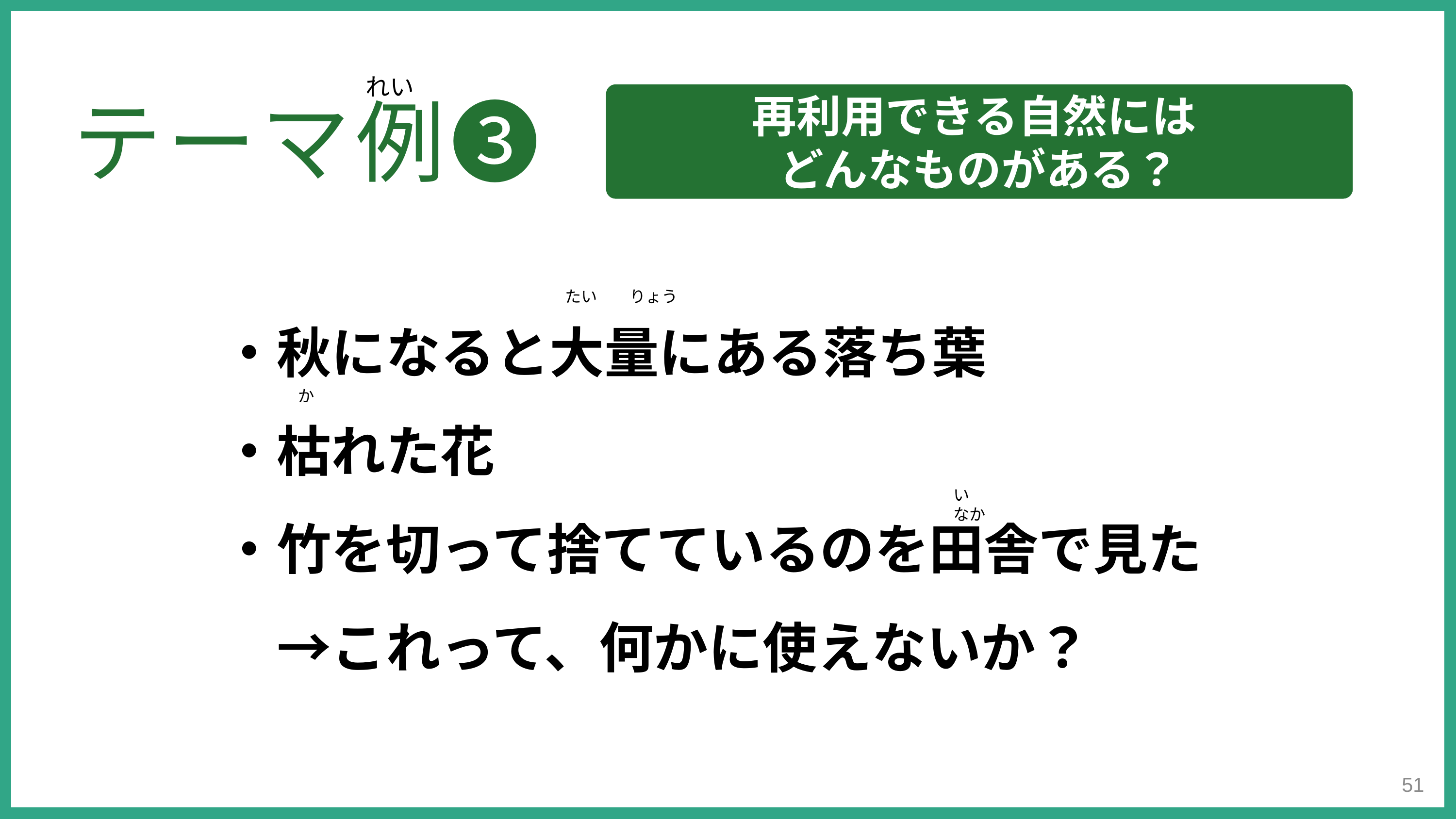

れい
再利用できる自然には
どんなものがある？
テーマ例❸
・秋になると大量にある落ち葉
・枯れた花
・竹を切って捨てているのを田舎で見た
　→これって、何かに使えないか？
たい　　りょう
か
い　　　なか
51